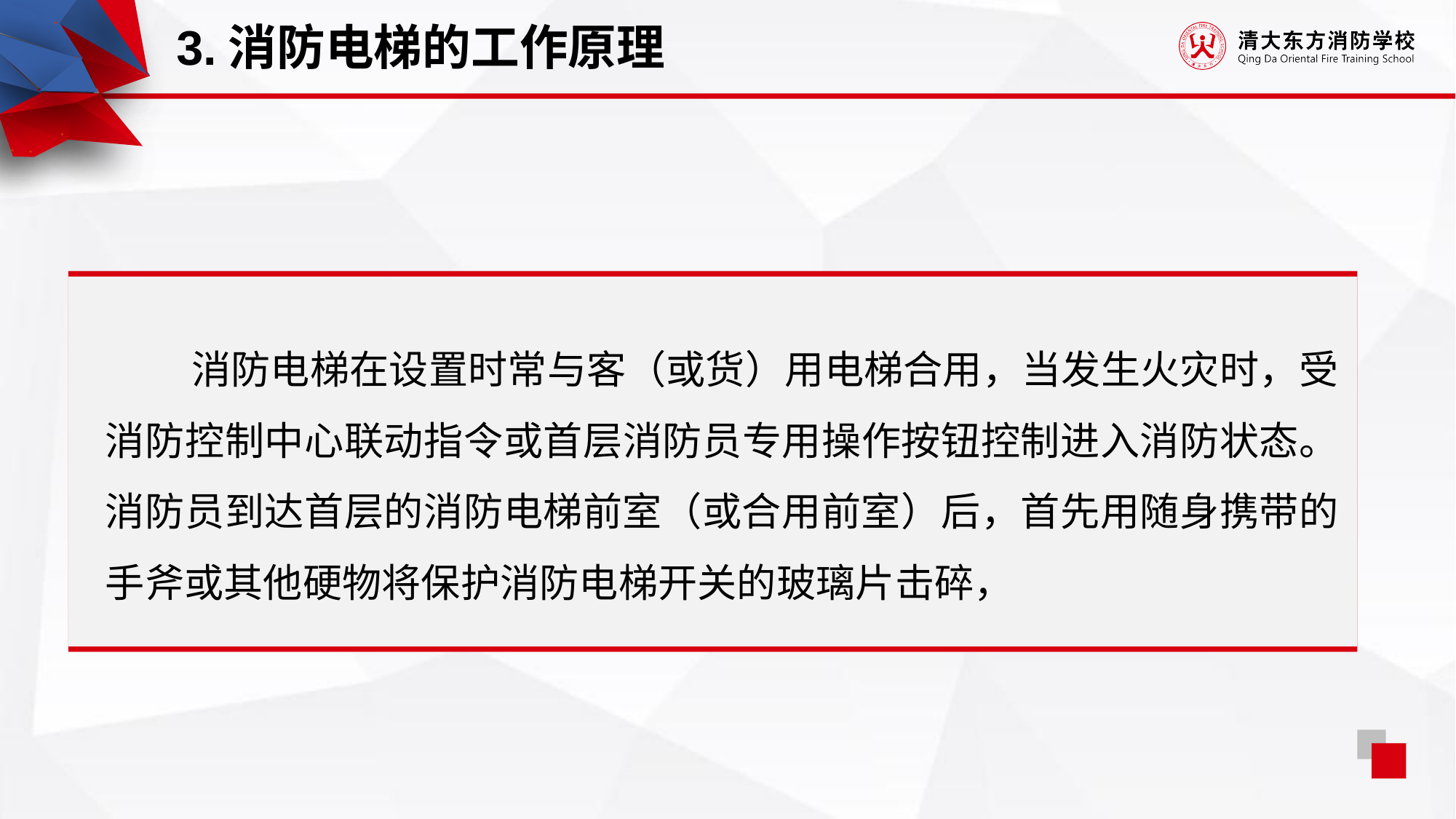

3.消防电梯的工作原理

消防电梯在设置时常与客（或货）用电梯合用，当发生火灾时，受消防控制中心联动指令或首层消防员专用操作按钮控制进入消防状态。消防员到达首层的消防电梯前室（或合用前室）后，首先用随身携带的手斧或其他硬物将保护消防电梯开关的玻璃片击碎，